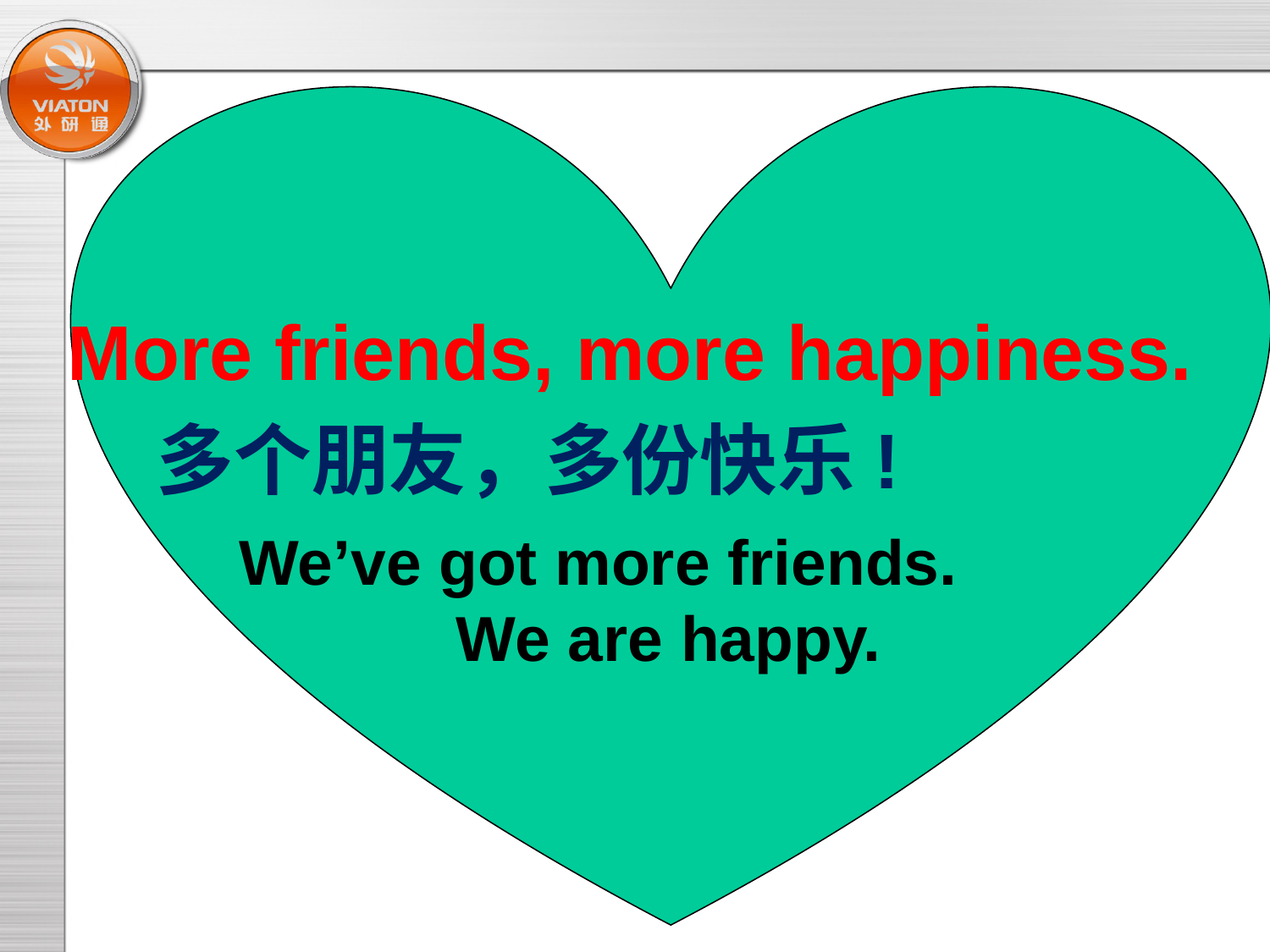

More friends, more happiness.
    多个朋友，多份快乐!
We’ve got more friends.         We are happy.